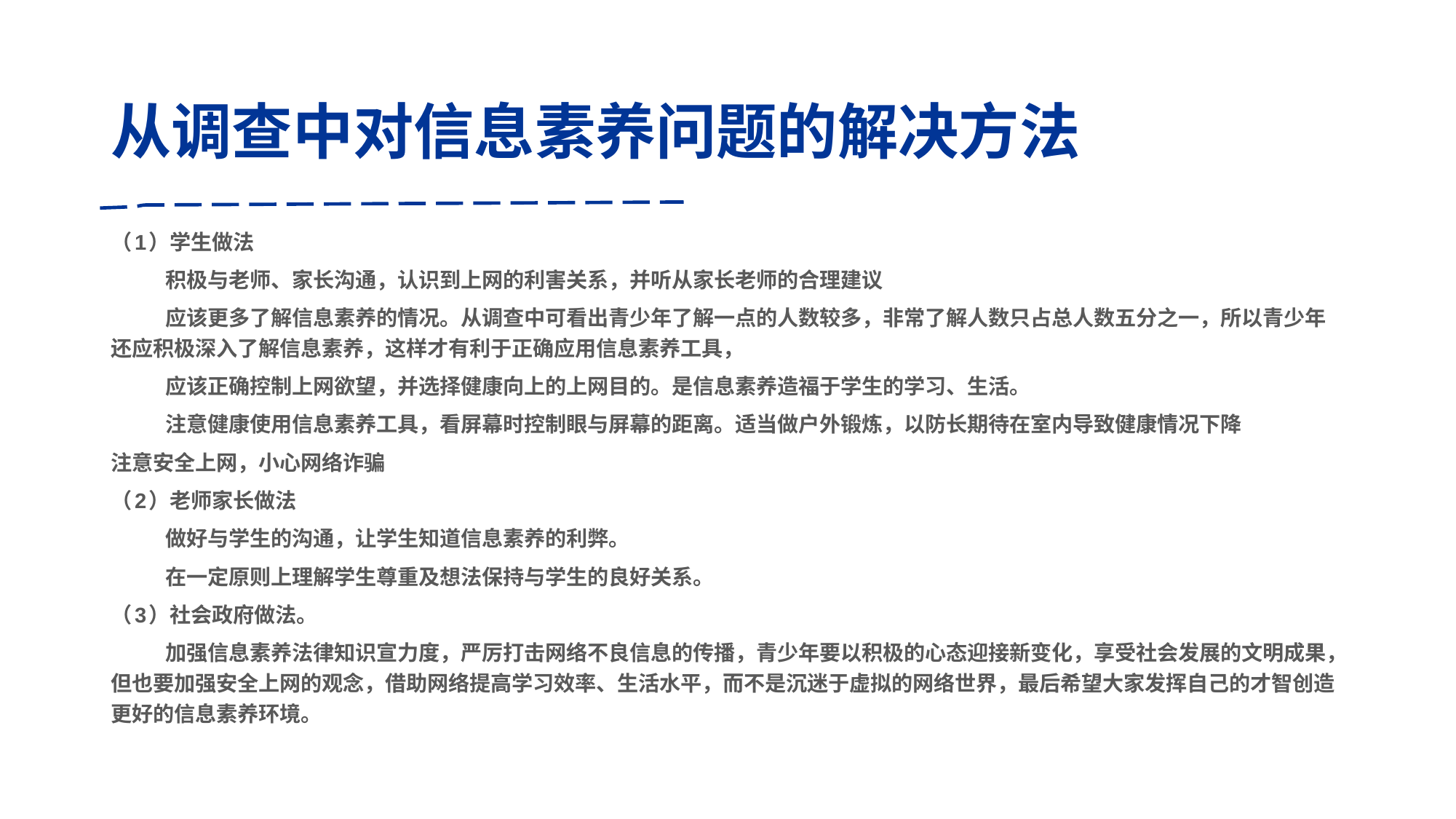

# 从调查中对信息素养问题的解决方法
（1）学生做法
	积极与老师、家长沟通，认识到上网的利害关系，并听从家长老师的合理建议
	应该更多了解信息素养的情况。从调查中可看出青少年了解一点的人数较多，非常了解人数只占总人数五分之一，所以青少年还应积极深入了解信息素养，这样才有利于正确应用信息素养工具，
	应该正确控制上网欲望，并选择健康向上的上网目的。是信息素养造福于学生的学习、生活。
	注意健康使用信息素养工具，看屏幕时控制眼与屏幕的距离。适当做户外锻炼，以防长期待在室内导致健康情况下降
注意安全上网，小心网络诈骗
（2）老师家长做法
	做好与学生的沟通，让学生知道信息素养的利弊。
	在一定原则上理解学生尊重及想法保持与学生的良好关系。
（3）社会政府做法。
	加强信息素养法律知识宣力度，严厉打击网络不良信息的传播，青少年要以积极的心态迎接新变化，享受社会发展的文明成果，但也要加强安全上网的观念，借助网络提高学习效率、生活水平，而不是沉迷于虚拟的网络世界，最后希望大家发挥自己的才智创造更好的信息素养环境。